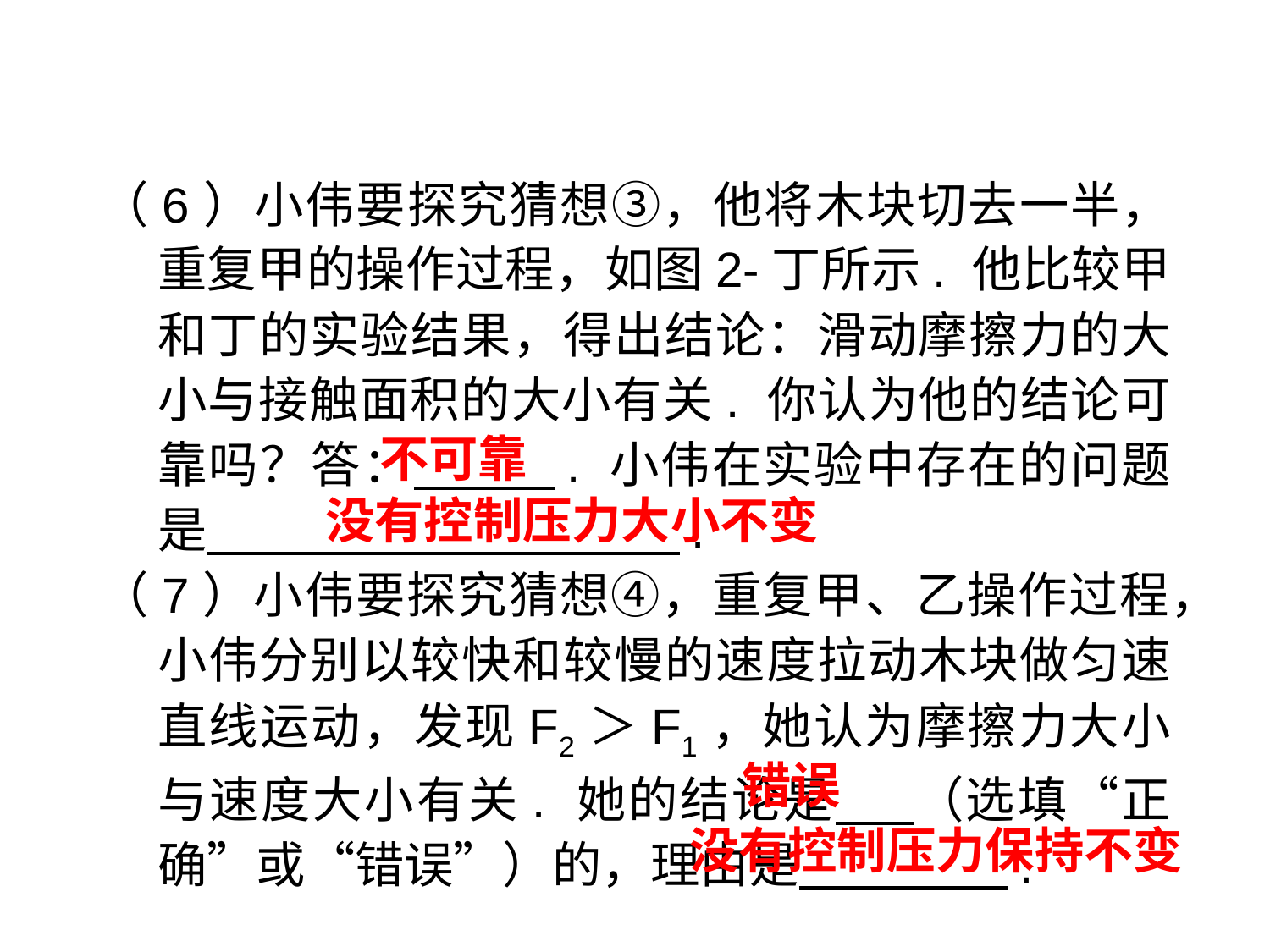

（6）小伟要探究猜想③，他将木块切去一半，重复甲的操作过程，如图2-丁所示. 他比较甲和丁的实验结果，得出结论：滑动摩擦力的大小与接触面积的大小有关. 你认为他的结论可靠吗？答：　       . 小伟在实验中存在的问题是　                                  　.
（7）小伟要探究猜想④，重复甲、乙操作过程，小伟分别以较快和较慢的速度拉动木块做匀速直线运动，发现F2＞F1，她认为摩擦力大小与速度大小有关. 她的结论是　  （选填“正确”或“错误”）的，理由是                   .
不可靠
没有控制压力大小不变
错误
没有控制压力保持不变